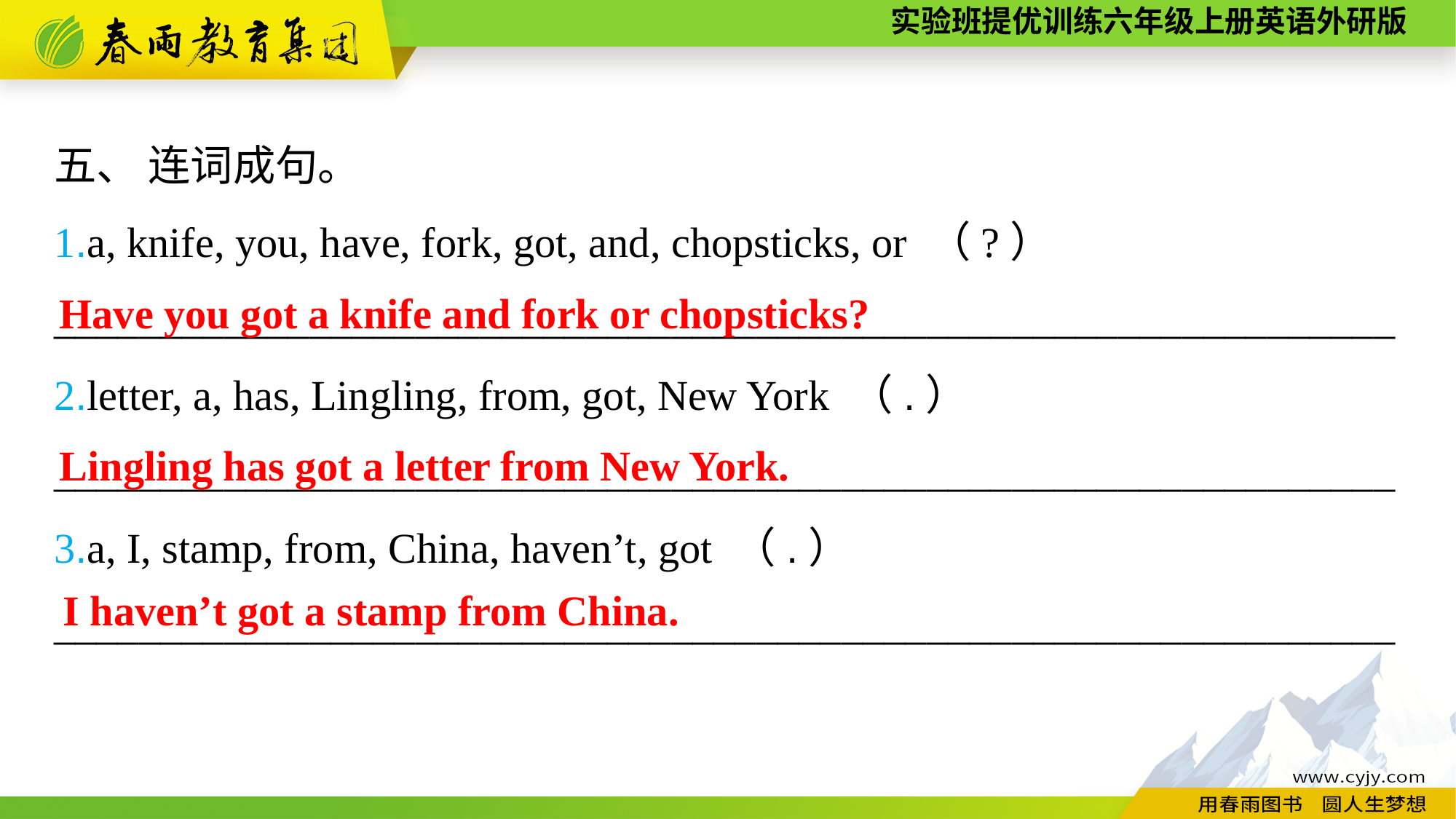

五、 连词成句。
1.a, knife, you, have, fork, got, and, chopsticks, or （?）
_______________________________________________________________
2.letter, a, has, Lingling, from, got, New York （.）
_______________________________________________________________ 3.a, I, stamp, from, China, haven’t, got （.）
_______________________________________________________________
Have you got a knife and fork or chopsticks?
Lingling has got a letter from New York.
I haven’t got a stamp from China.